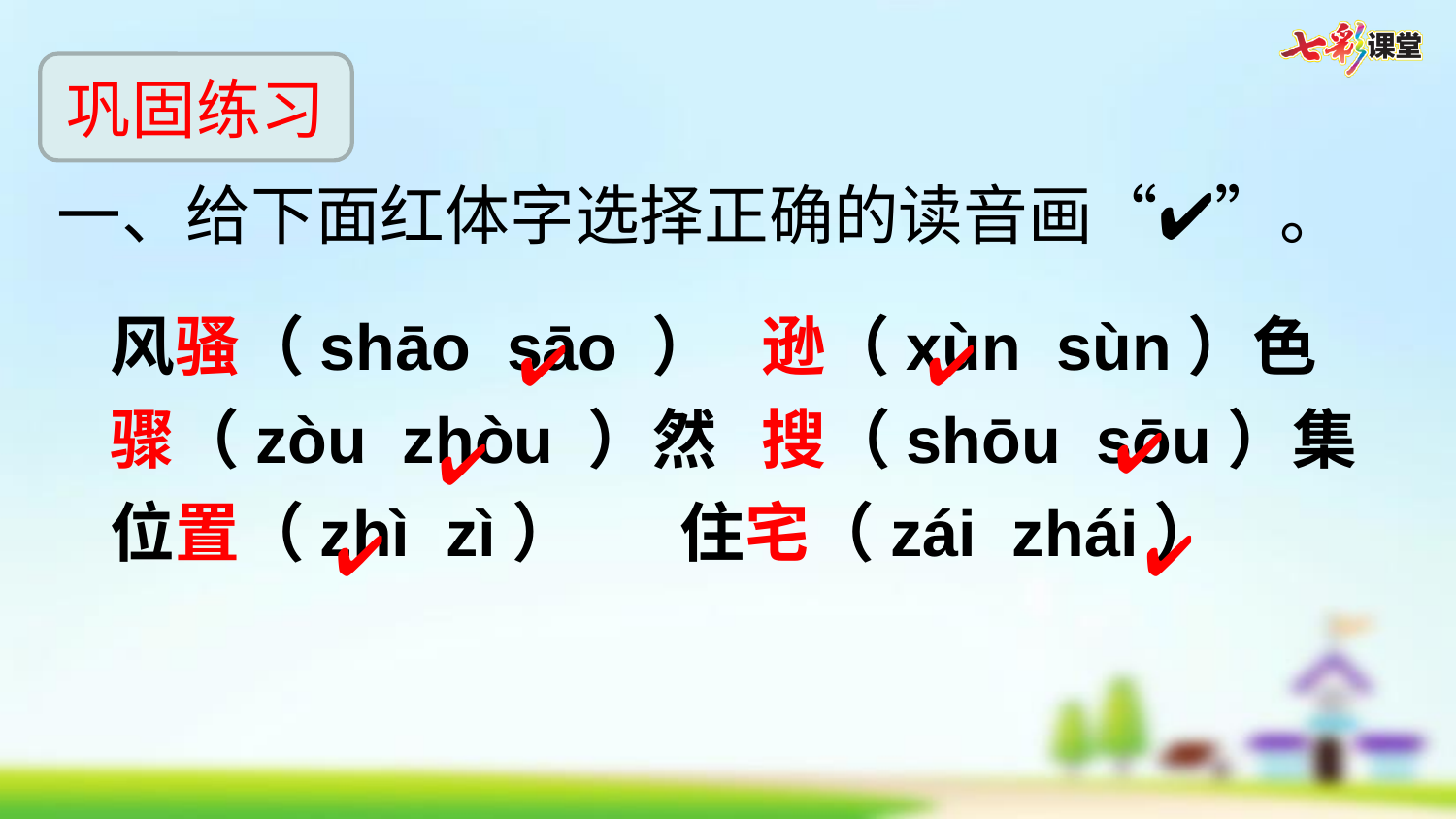

巩固练习
一、给下面红体字选择正确的读音画“✔”。
风骚（shāo  sāo ）   逊（xùn  sùn）色
骤（zòu  zhòu ）然   搜（shōu  sōu）集
位置（zhì  zì）       住宅（zái  zhái）
✔
✔
✔
✔
✔
✔